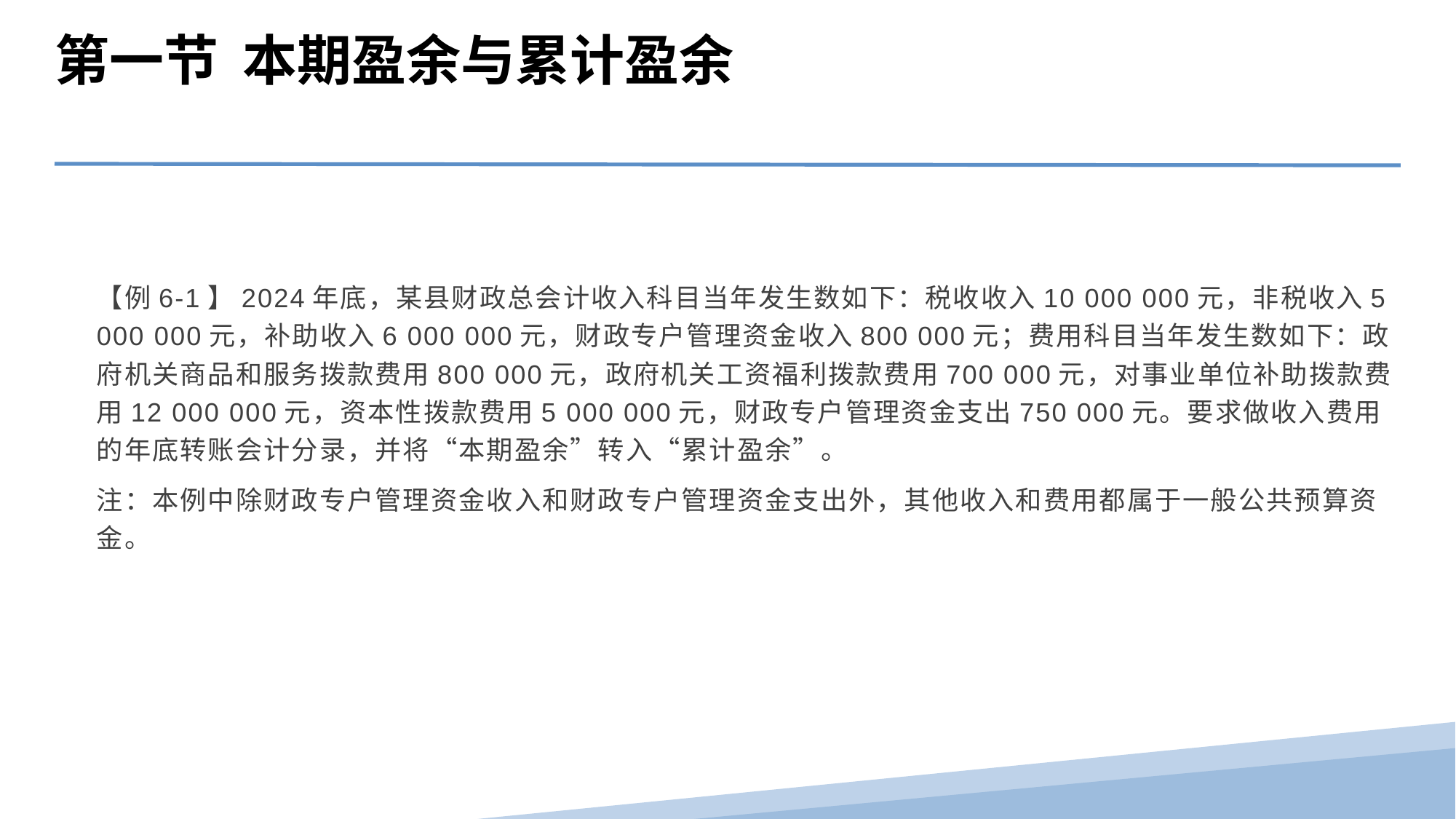

第一节  本期盈余与累计盈余

【例6-1】2024年底，某县财政总会计收入科目当年发生数如下：税收收入10 000 000元，非税收入5 000 000元，补助收入6 000 000元，财政专户管理资金收入800 000元；费用科目当年发生数如下：政府机关商品和服务拨款费用800 000元，政府机关工资福利拨款费用700 000元，对事业单位补助拨款费用12 000 000元，资本性拨款费用5 000 000元，财政专户管理资金支出750 000元。要求做收入费用的年底转账会计分录，并将“本期盈余”转入“累计盈余”。
注：本例中除财政专户管理资金收入和财政专户管理资金支出外，其他收入和费用都属于一般公共预算资金。